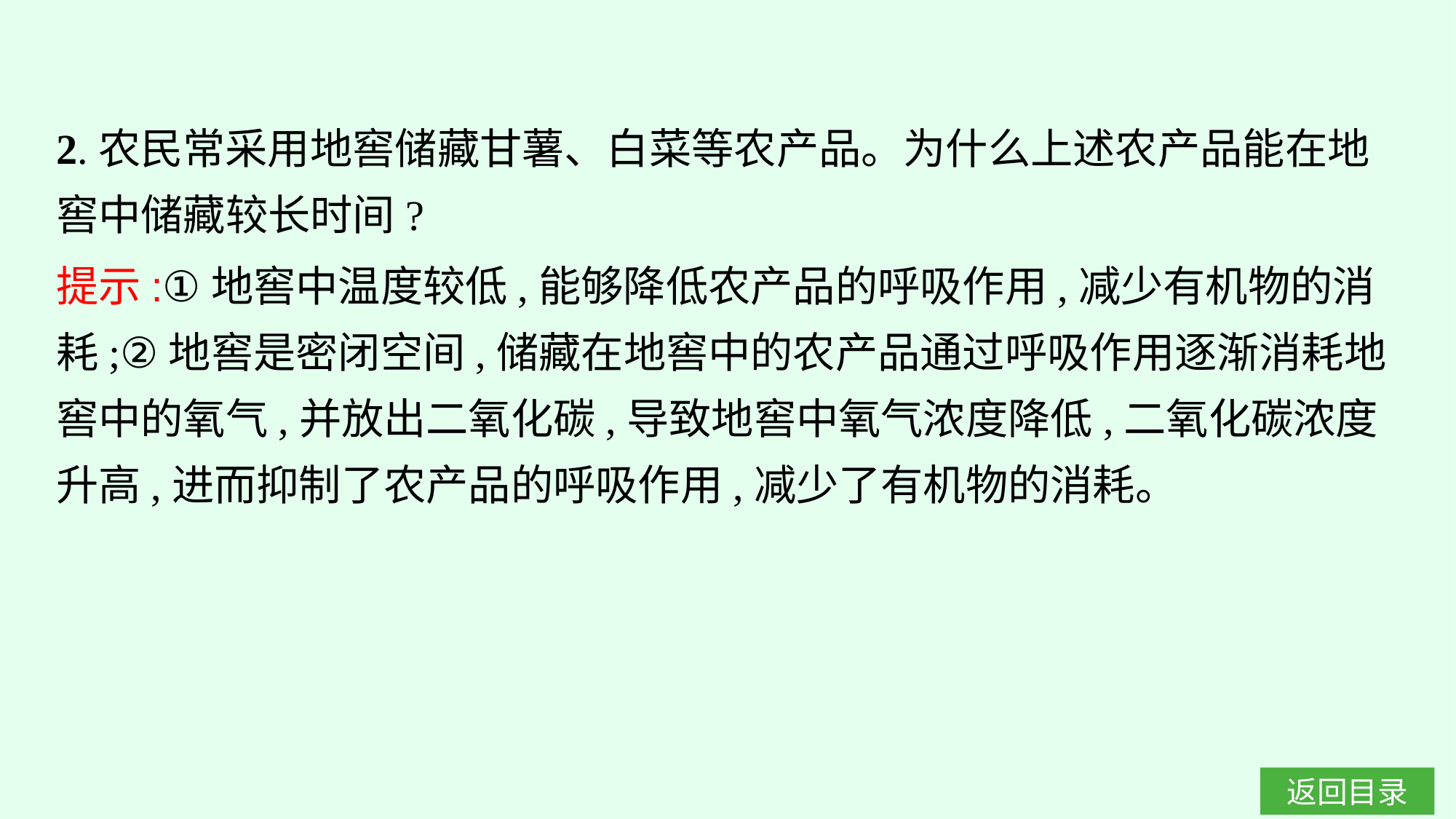

2.农民常采用地窖储藏甘薯、白菜等农产品。为什么上述农产品能在地窖中储藏较长时间?
提示:①地窖中温度较低,能够降低农产品的呼吸作用,减少有机物的消耗;②地窖是密闭空间,储藏在地窖中的农产品通过呼吸作用逐渐消耗地窖中的氧气,并放出二氧化碳,导致地窖中氧气浓度降低,二氧化碳浓度升高,进而抑制了农产品的呼吸作用,减少了有机物的消耗。